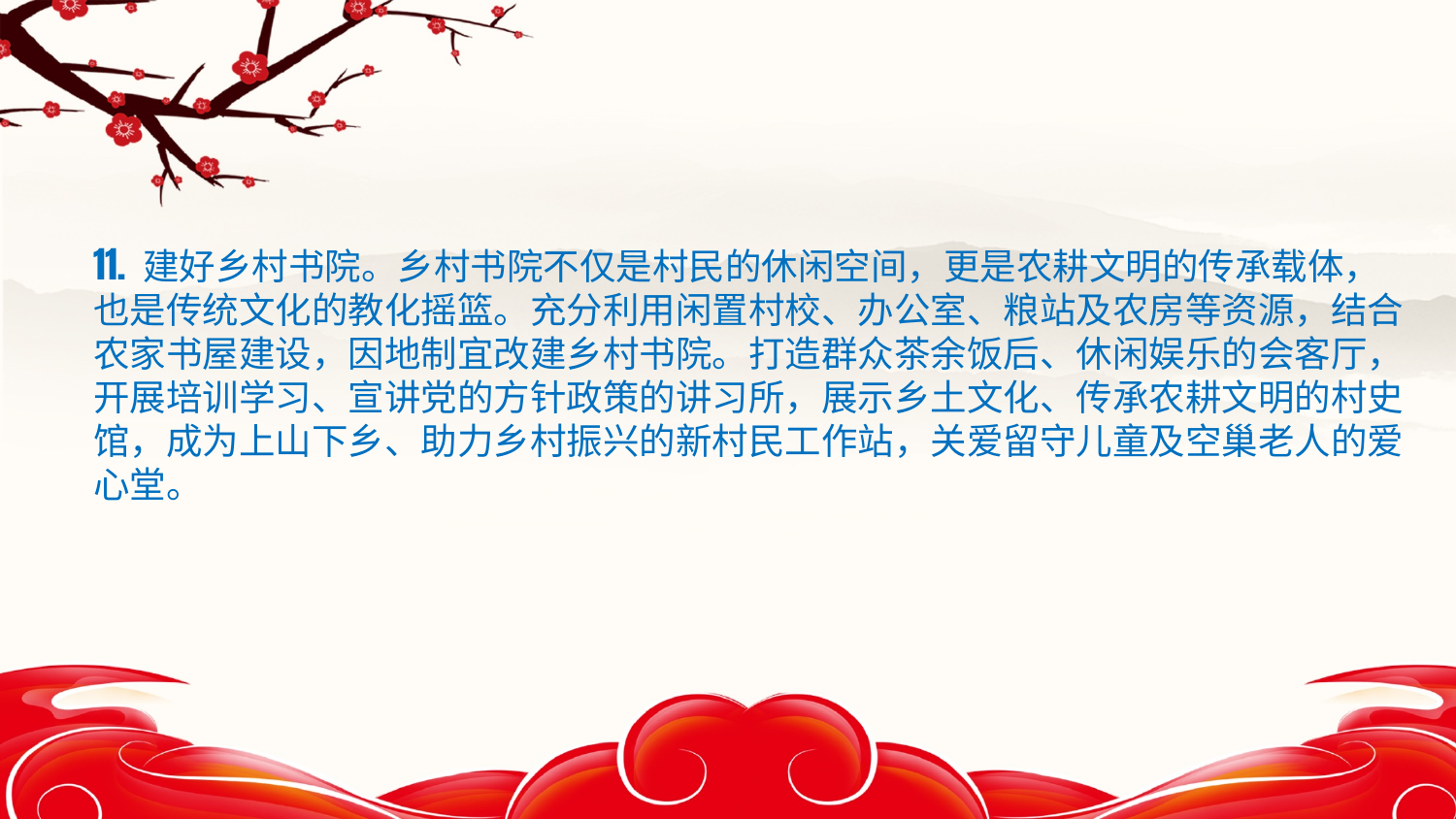

11. 建好乡村书院。乡村书院不仅是村民的休闲空间，更是农耕文明的传承载体，也是传统文化的教化摇篮。充分利用闲置村校、办公室、粮站及农房等资源，结合农家书屋建设，因地制宜改建乡村书院。打造群众茶余饭后、休闲娱乐的会客厅，开展培训学习、宣讲党的方针政策的讲习所，展示乡土文化、传承农耕文明的村史馆，成为上山下乡、助力乡村振兴的新村民工作站，关爱留守儿童及空巢老人的爱心堂。